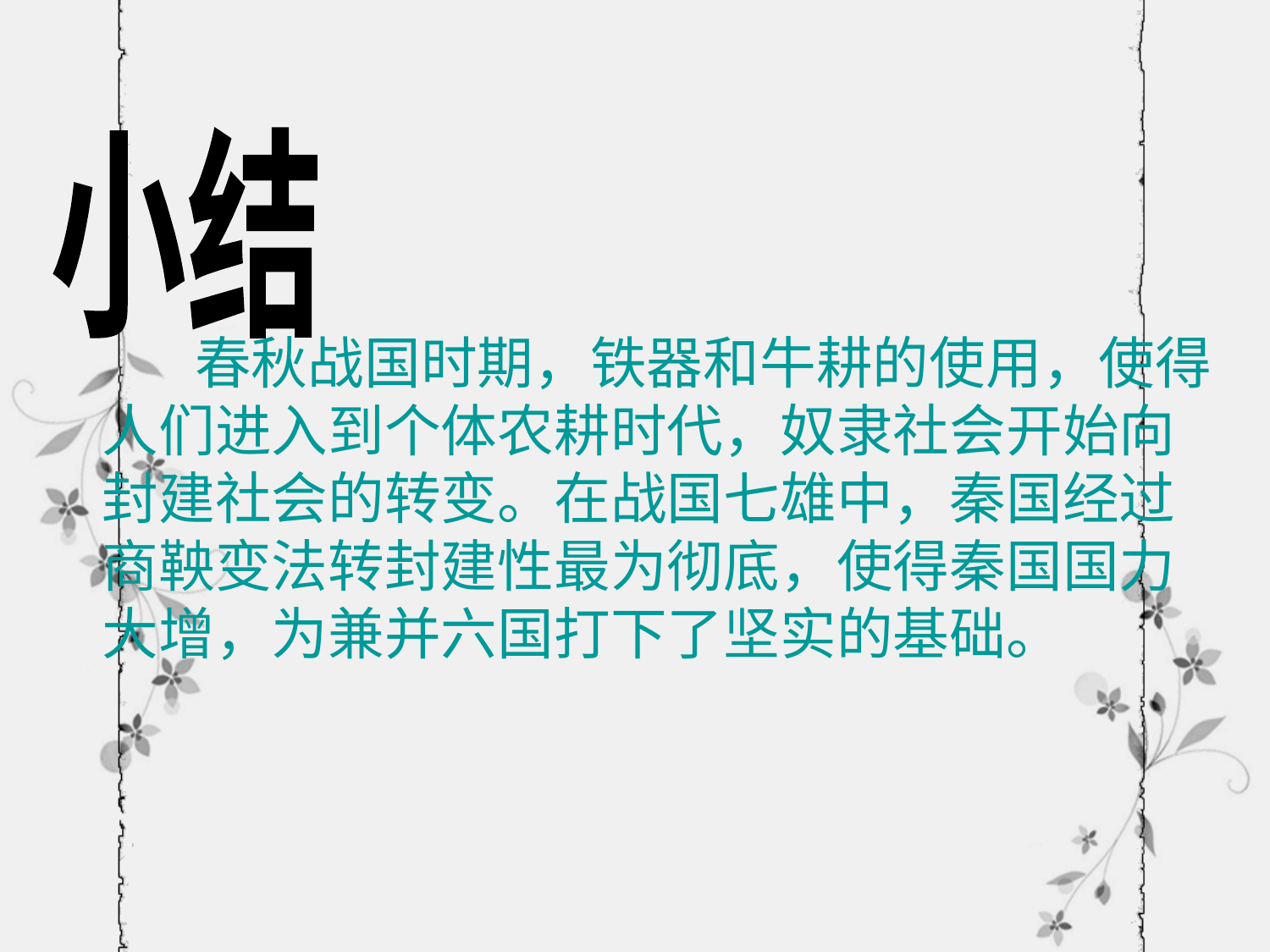

春秋战国时期，铁器和牛耕的使用，使得人们进入到个体农耕时代，奴隶社会开始向封建社会的转变。在战国七雄中，秦国经过商鞅变法转封建性最为彻底，使得秦国国力大增，为兼并六国打下了坚实的基础。
小结